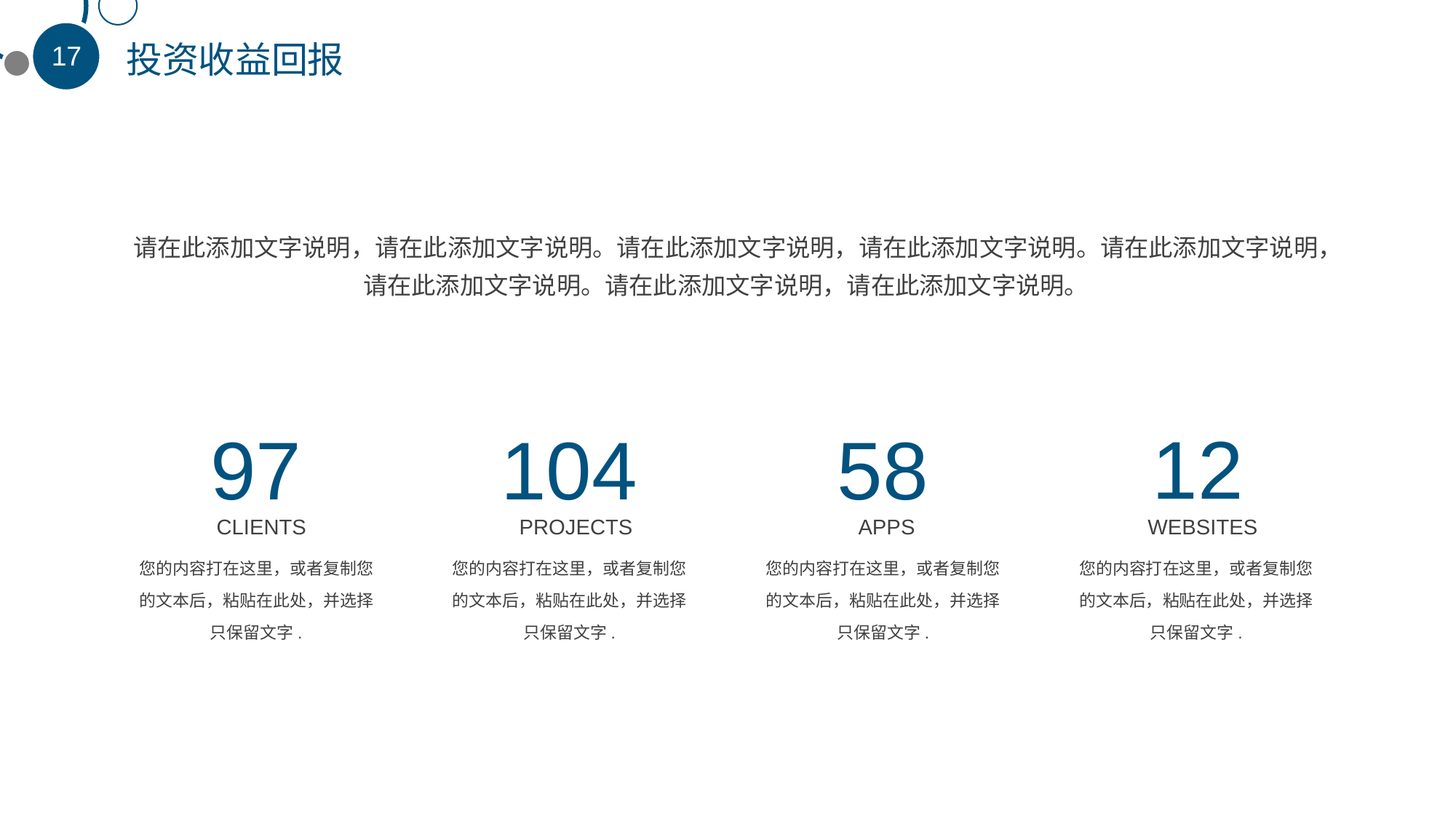

投资收益回报
请在此添加文字说明，请在此添加文字说明。请在此添加文字说明，请在此添加文字说明。请在此添加文字说明，请在此添加文字说明。请在此添加文字说明，请在此添加文字说明。

12
97
104
58
CLIENTS
PROJECTS
APPS
WEBSITES
您的内容打在这里，或者复制您的文本后，粘贴在此处，并选择只保留文字.
您的内容打在这里，或者复制您的文本后，粘贴在此处，并选择只保留文字.
您的内容打在这里，或者复制您的文本后，粘贴在此处，并选择只保留文字.
您的内容打在这里，或者复制您的文本后，粘贴在此处，并选择只保留文字.